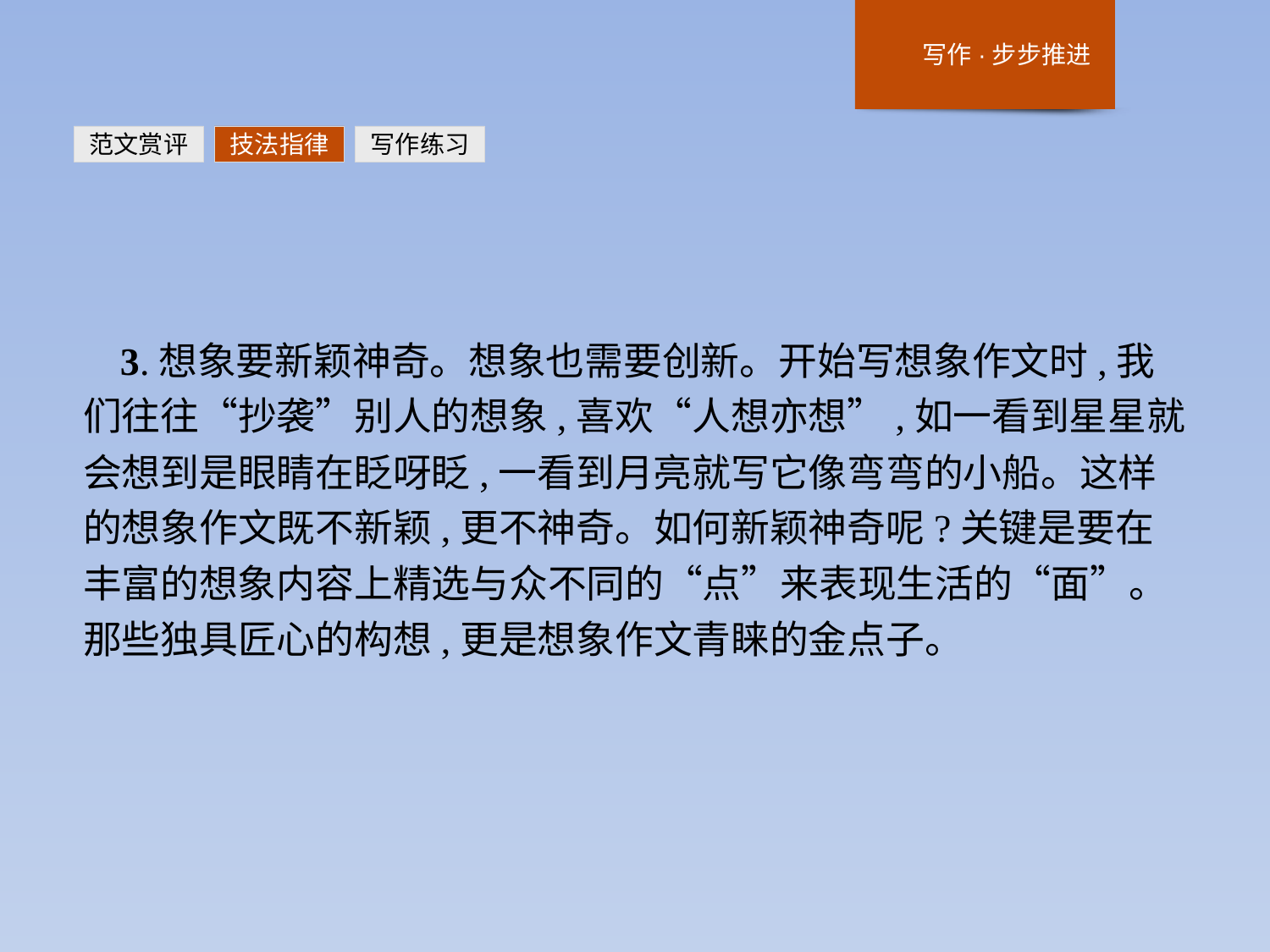

范文赏评
技法指律
写作练习
3.想象要新颖神奇。想象也需要创新。开始写想象作文时,我们往往“抄袭”别人的想象,喜欢“人想亦想”,如一看到星星就会想到是眼睛在眨呀眨,一看到月亮就写它像弯弯的小船。这样的想象作文既不新颖,更不神奇。如何新颖神奇呢?关键是要在丰富的想象内容上精选与众不同的“点”来表现生活的“面”。那些独具匠心的构想,更是想象作文青睐的金点子。